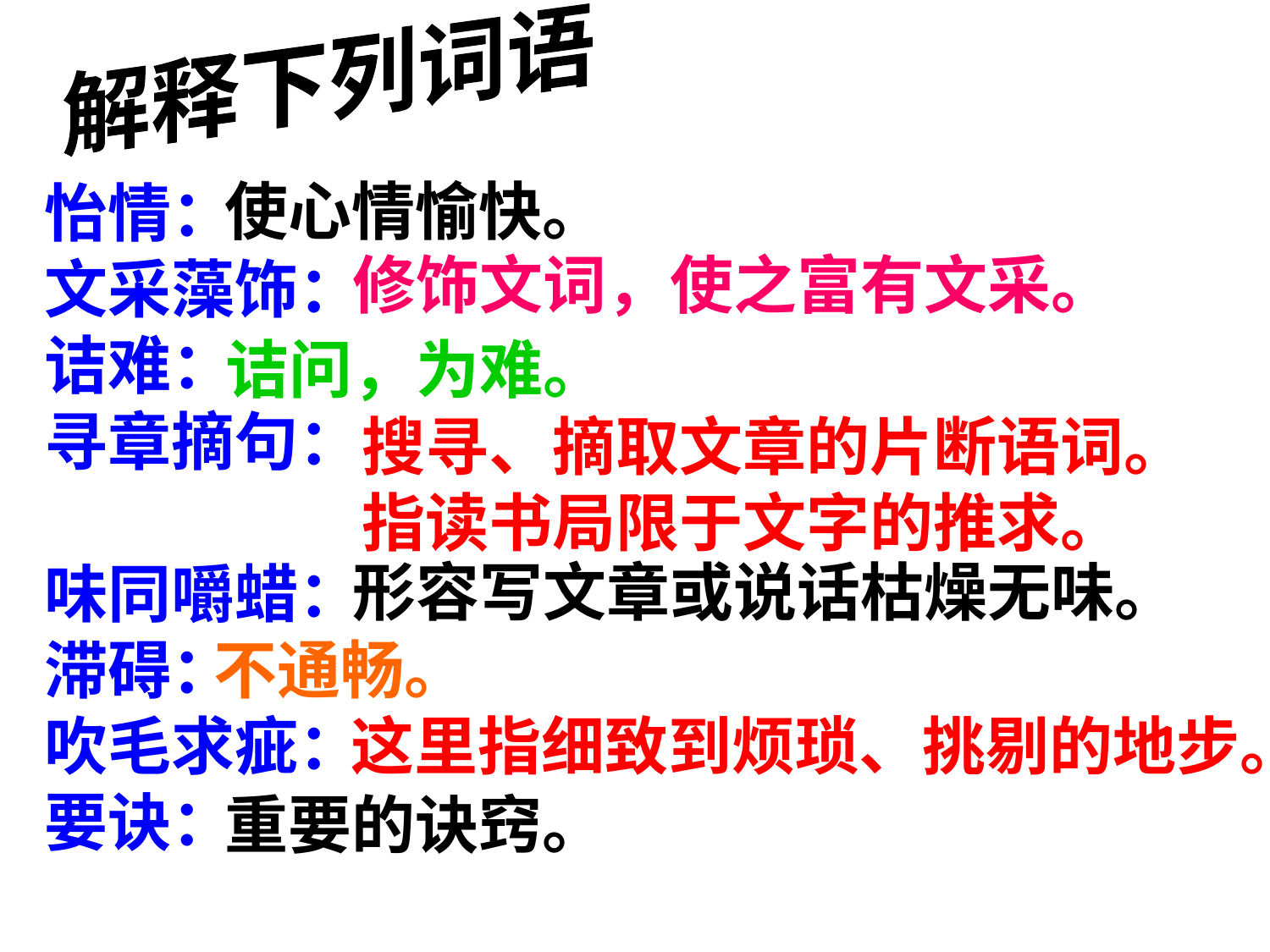

解释下列词语

怡情：
文采藻饰：
诘难：
寻章摘句：

味同嚼蜡：
滞碍：
吹毛求疵：
要诀：
使心情愉快。
修饰文词，使之富有文采。
诘问，为难。
搜寻、摘取文章的片断语词。
指读书局限于文字的推求。
形容写文章或说话枯燥无味。
不通畅。
这里指细致到烦琐、挑剔的地步。
重要的诀窍。